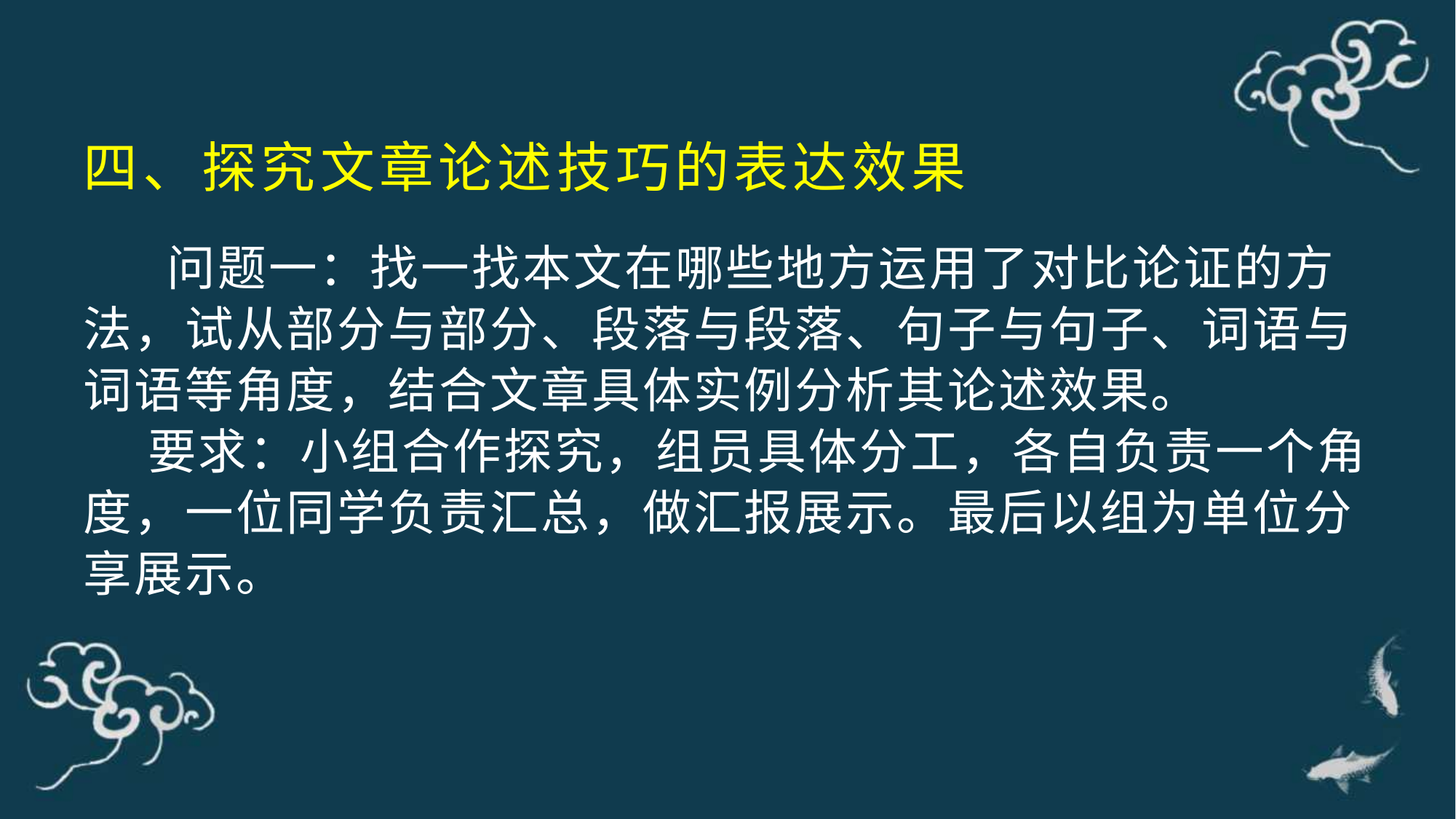

# 四、探究文章论述技巧的表达效果
      问题一：找一找本文在哪些地方运用了对比论证的方法，试从部分与部分、段落与段落、句子与句子、词语与词语等角度，结合文章具体实例分析其论述效果。
    要求：小组合作探究，组员具体分工，各自负责一个角度，一位同学负责汇总，做汇报展示。最后以组为单位分享展示。